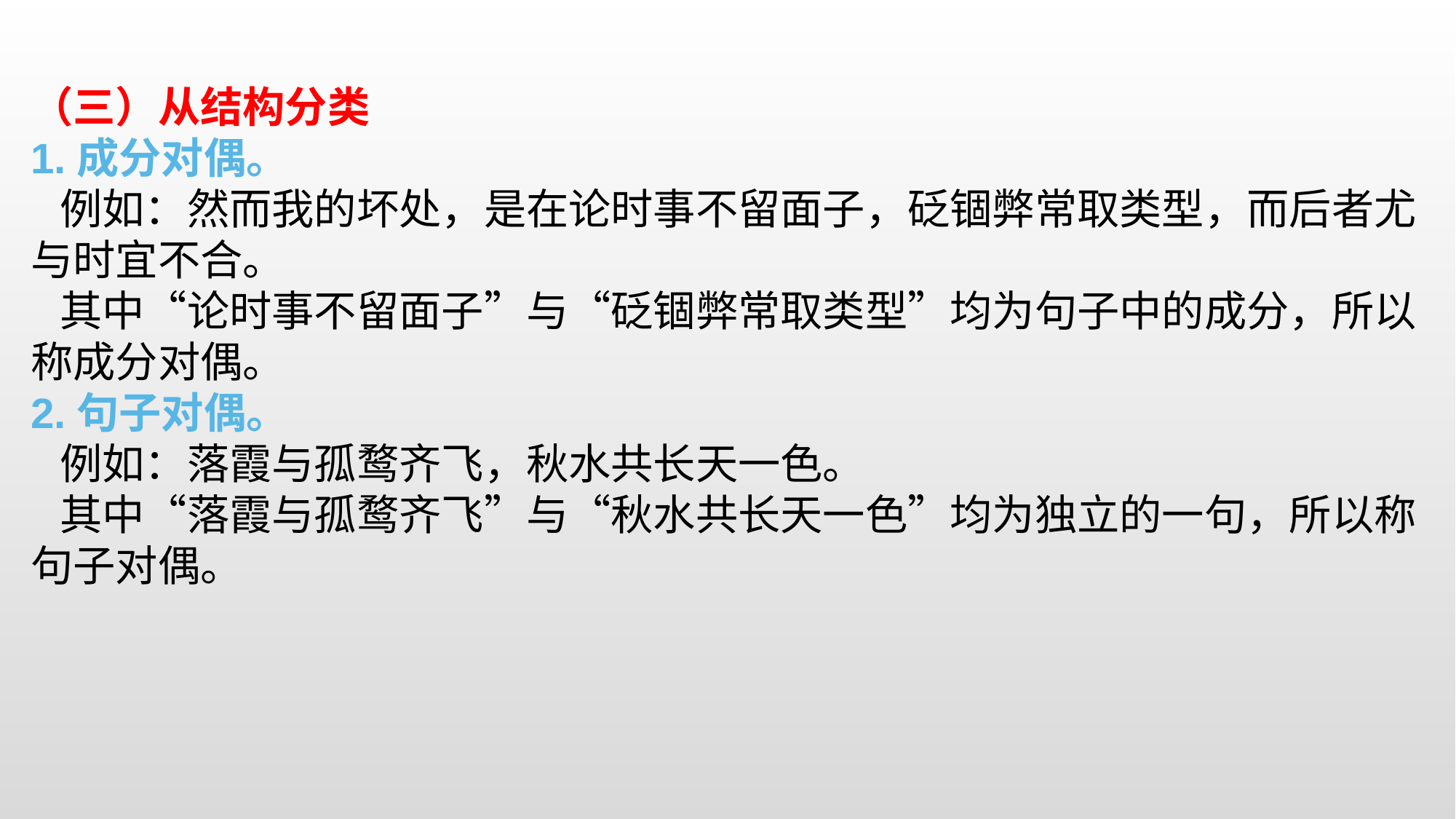

（三）从结构分类
1.成分对偶。
  例如：然而我的坏处，是在论时事不留面子，砭锢弊常取类型，而后者尤与时宜不合。
  其中“论时事不留面子”与“砭锢弊常取类型”均为句子中的成分，所以称成分对偶。
2.句子对偶。
  例如：落霞与孤鹜齐飞，秋水共长天一色。
  其中“落霞与孤鹜齐飞”与“秋水共长天一色”均为独立的一句，所以称句子对偶。